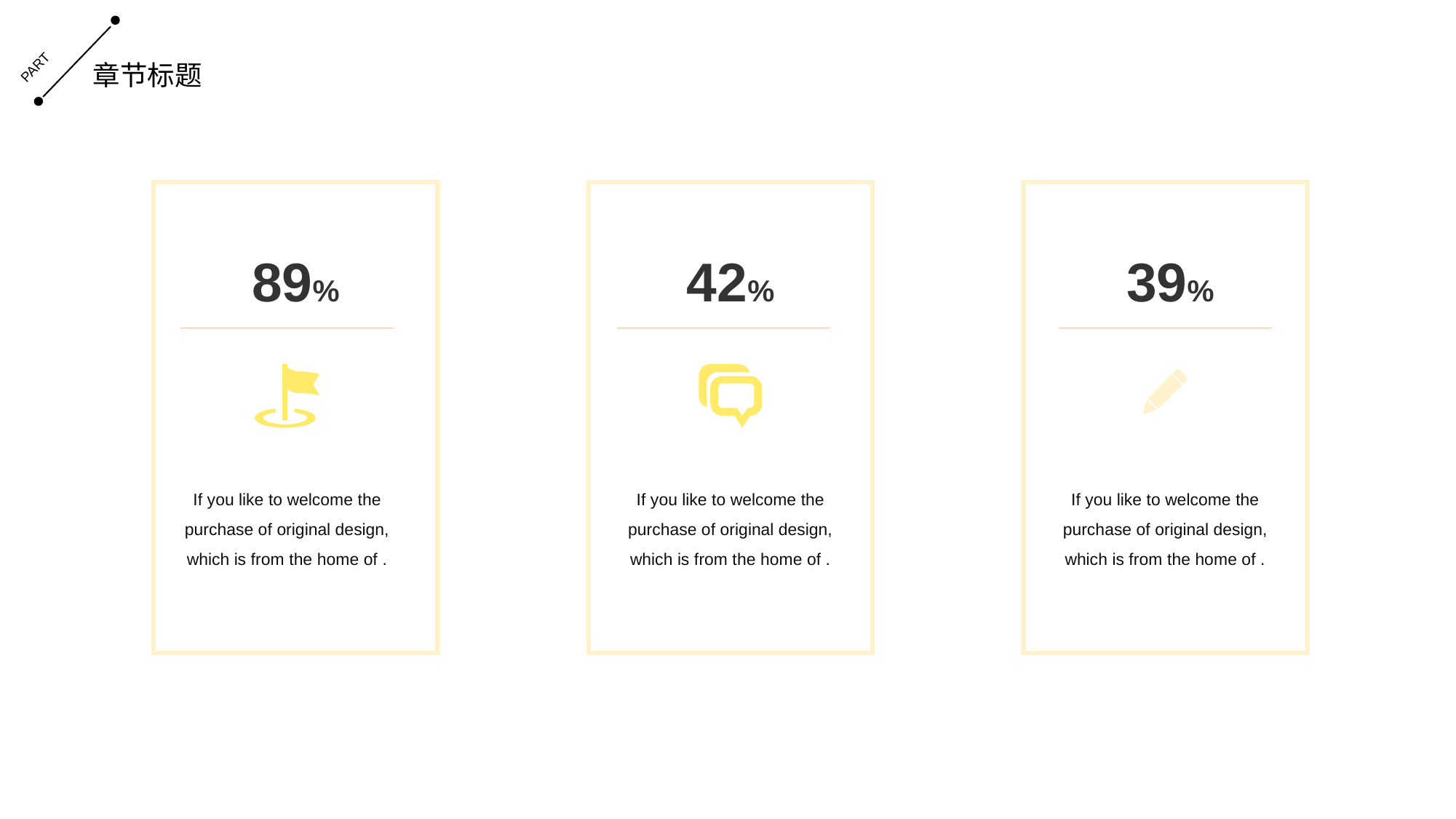

PART
章节标题

89%
42%
39%

If you like to welcome the purchase of original design, which is from the home of .
If you like to welcome the purchase of original design, which is from the home of .
If you like to welcome the purchase of original design, which is from the home of .